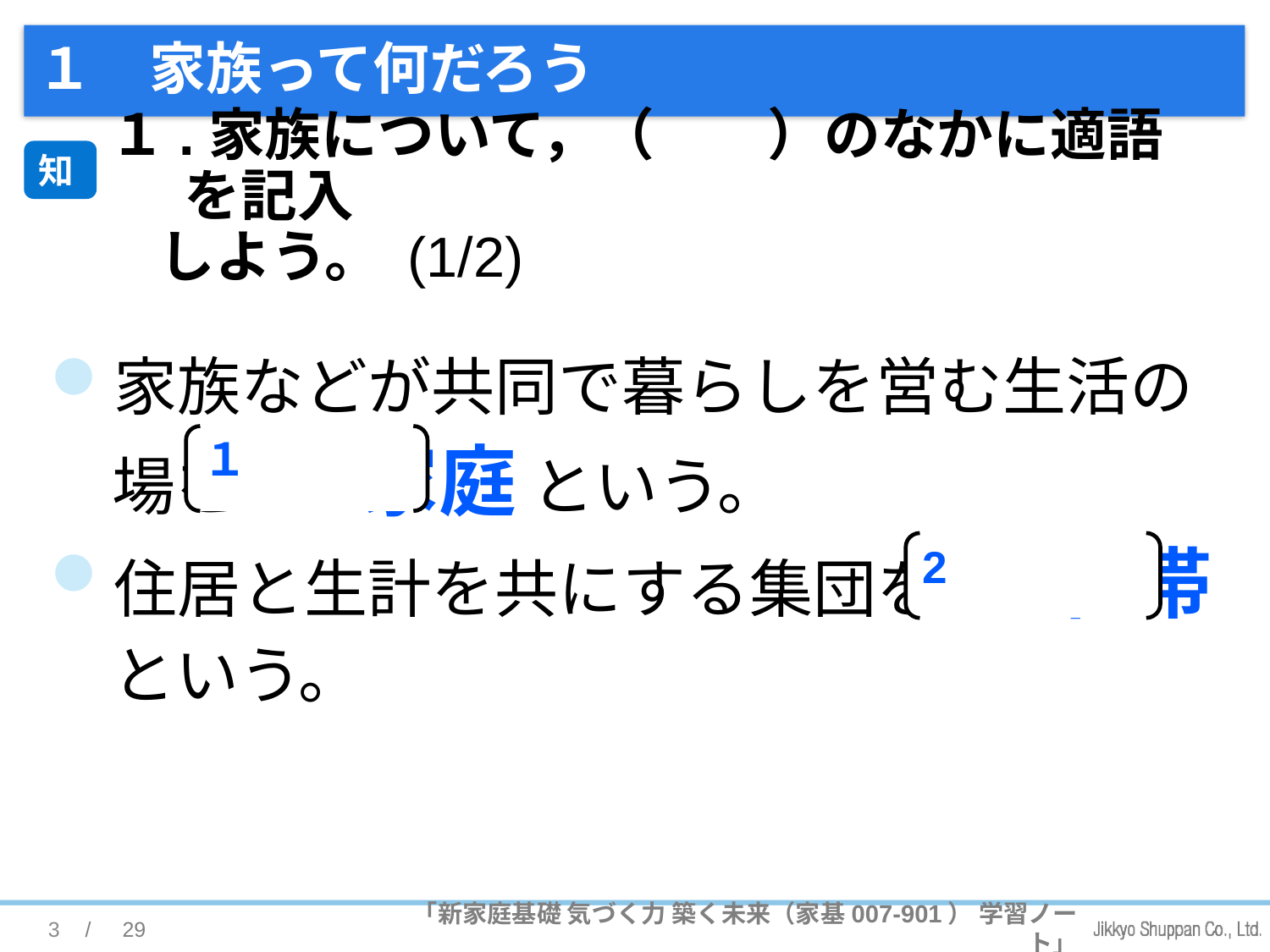

# １　家族って何だろう
１.家族について，（　　）のなかに適語を記入
しよう。 (1/2)
知
家族などが共同で暮らしを営む生活の場を (1) 家庭 という。
住居と生計を共にする集団を (2) 世帯 という。
１
2
3